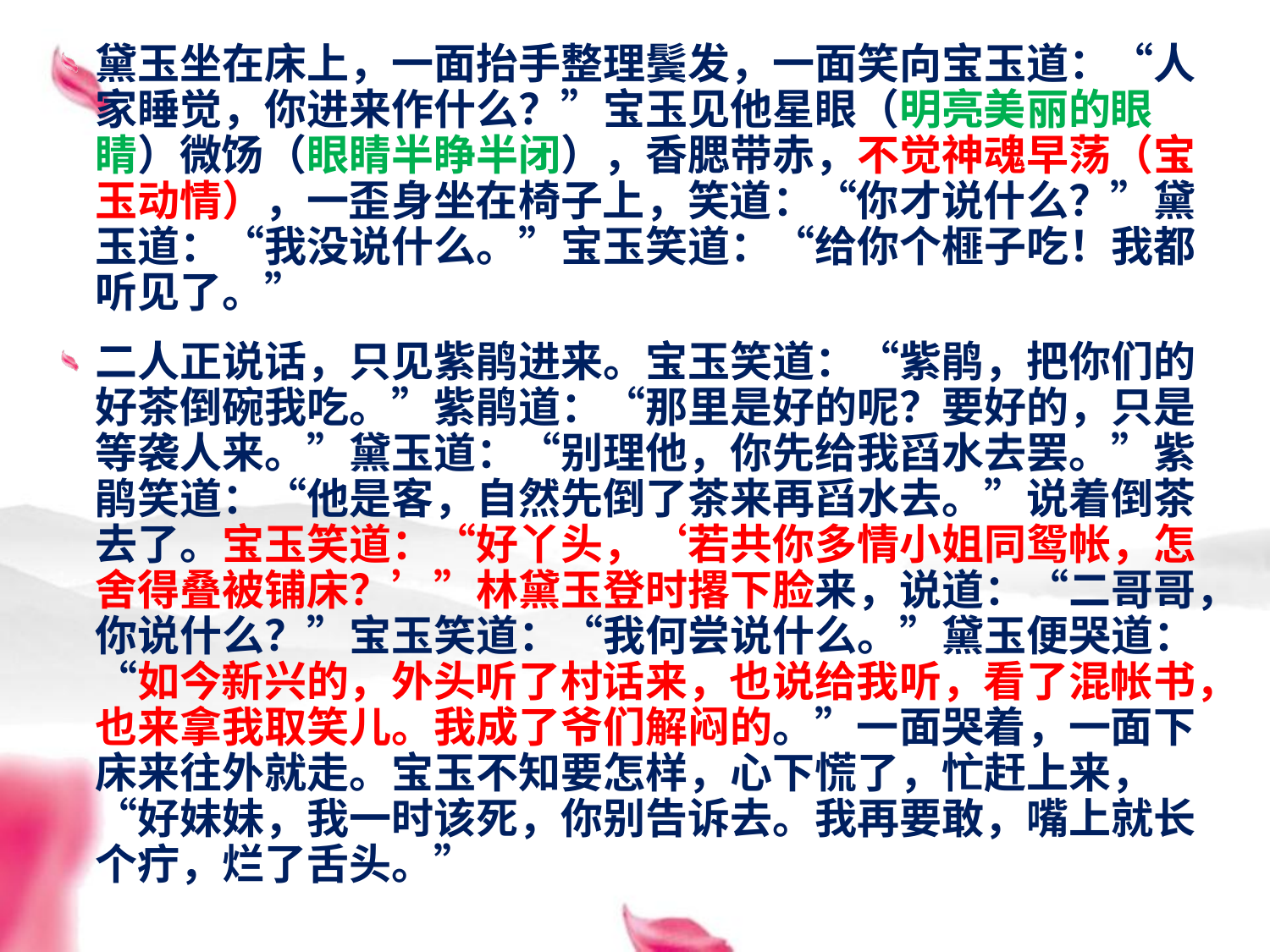

黛玉坐在床上，一面抬手整理鬓发，一面笑向宝玉道：“人家睡觉，你进来作什么？”宝玉见他星眼（明亮美丽的眼睛）微饧（眼睛半睁半闭），香腮带赤，不觉神魂早荡（宝玉动情），一歪身坐在椅子上，笑道：“你才说什么？”黛玉道：“我没说什么。”宝玉笑道：“给你个榧子吃！我都听见了。”
二人正说话，只见紫鹃进来。宝玉笑道：“紫鹃，把你们的好茶倒碗我吃。”紫鹃道：“那里是好的呢？要好的，只是等袭人来。”黛玉道：“别理他，你先给我舀水去罢。”紫鹃笑道：“他是客，自然先倒了茶来再舀水去。”说着倒茶去了。宝玉笑道：“好丫头，‘若共你多情小姐同鸳帐，怎舍得叠被铺床？’”林黛玉登时撂下脸来，说道：“二哥哥，你说什么？”宝玉笑道：“我何尝说什么。”黛玉便哭道：“如今新兴的，外头听了村话来，也说给我听，看了混帐书，也来拿我取笑儿。我成了爷们解闷的。”一面哭着，一面下床来往外就走。宝玉不知要怎样，心下慌了，忙赶上来，“好妹妹，我一时该死，你别告诉去。我再要敢，嘴上就长个疔，烂了舌头。”